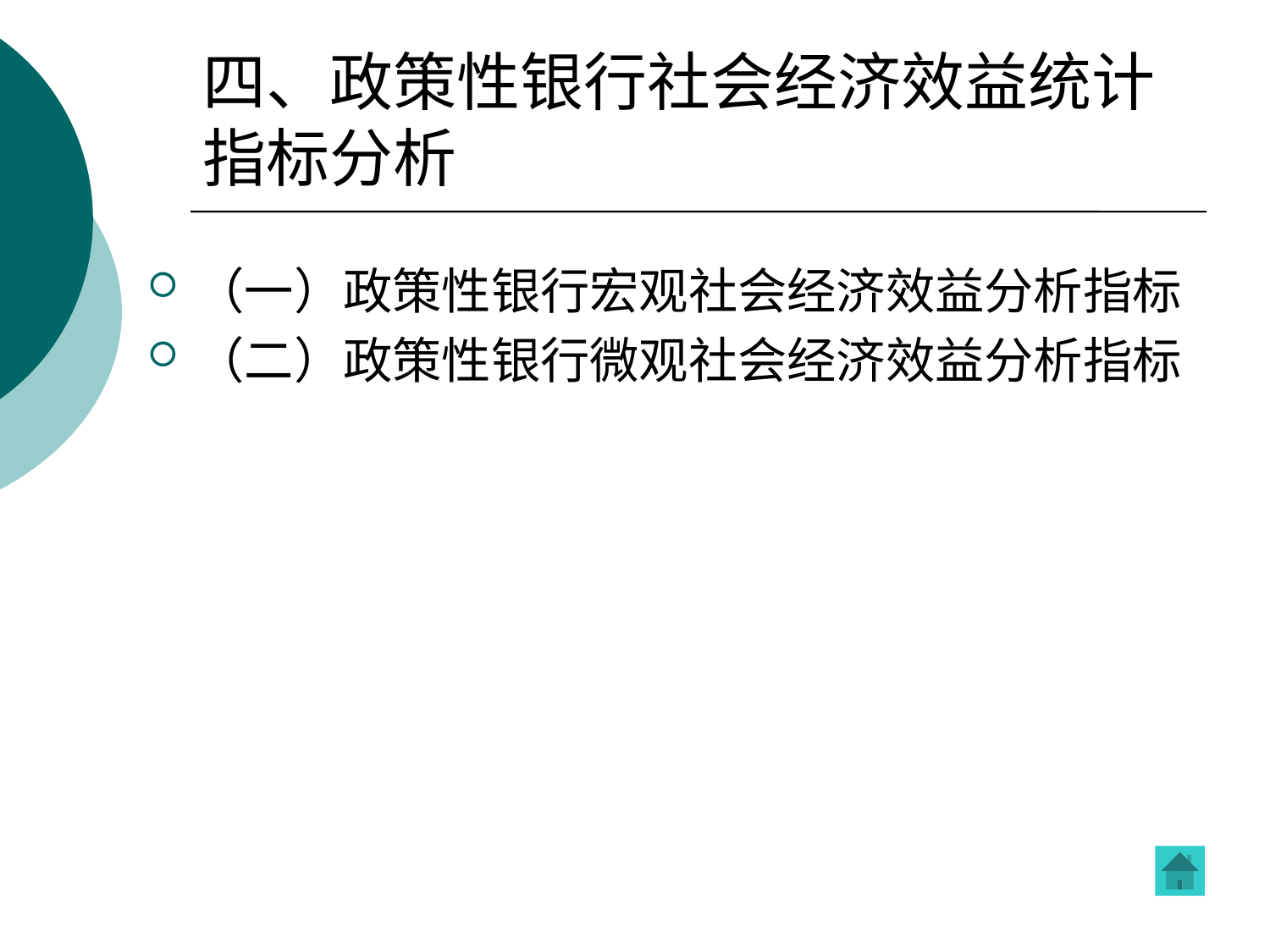

# 四、政策性银行社会经济效益统计指标分析
（一）政策性银行宏观社会经济效益分析指标
（二）政策性银行微观社会经济效益分析指标